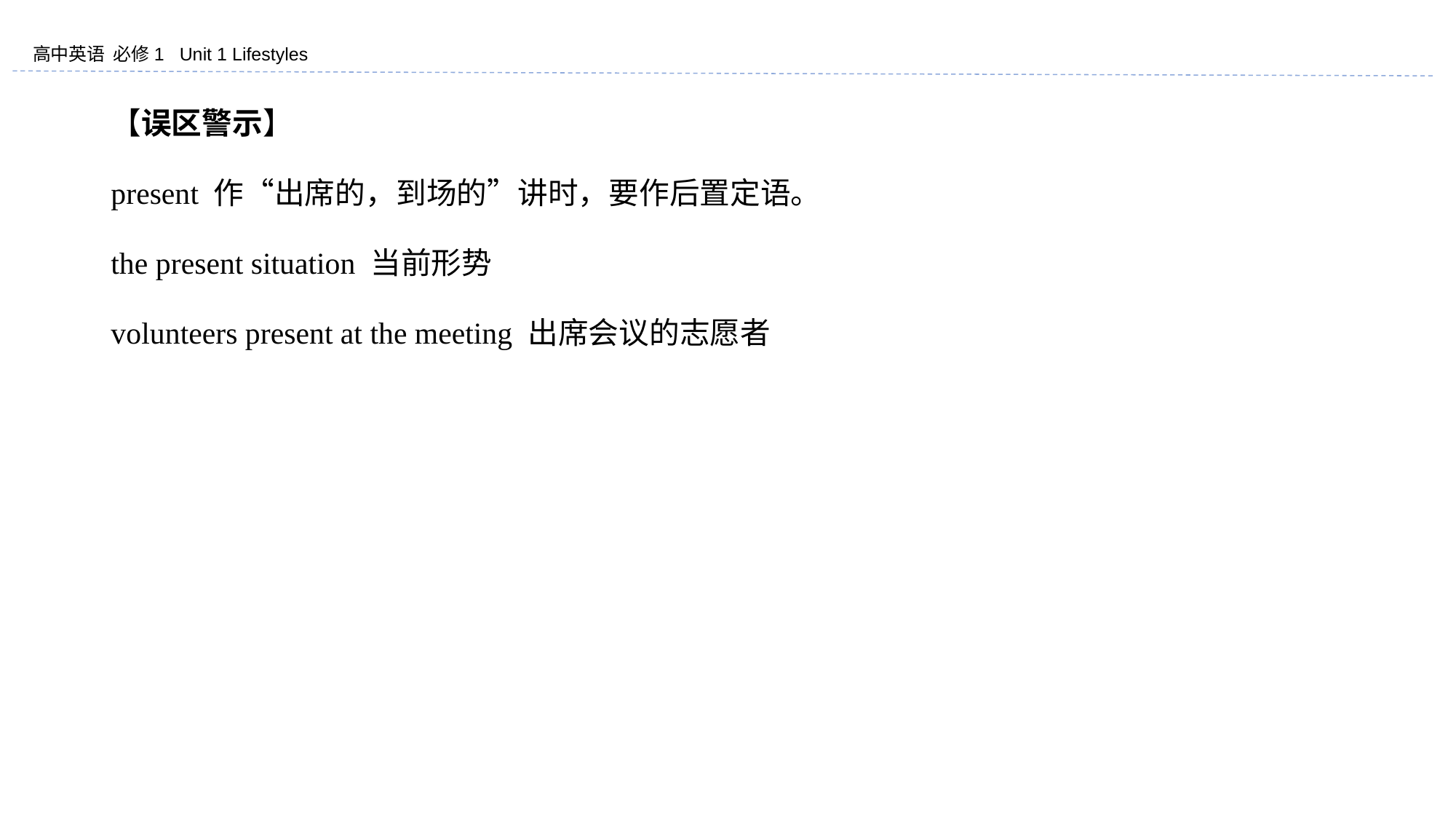

【误区警示】
present 作“出席的，到场的”讲时，要作后置定语。
the present situation 当前形势
volunteers present at the meeting 出席会议的志愿者